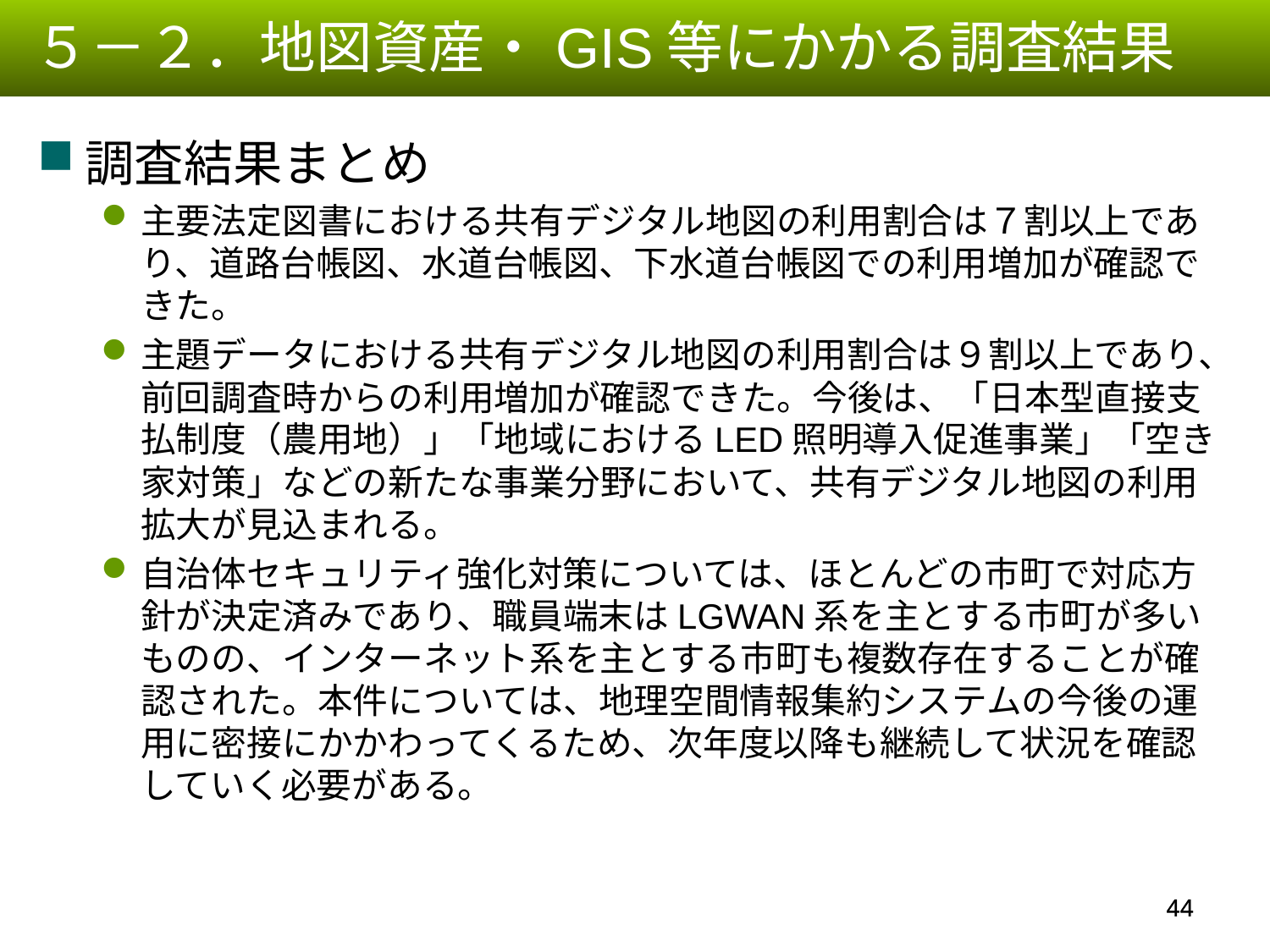

５－２．地図資産・GIS等にかかる調査結果
調査結果まとめ
主要法定図書における共有デジタル地図の利用割合は７割以上であり、道路台帳図、水道台帳図、下水道台帳図での利用増加が確認できた。
主題データにおける共有デジタル地図の利用割合は９割以上であり、前回調査時からの利用増加が確認できた。今後は、「日本型直接支払制度（農用地）」「地域におけるLED照明導入促進事業」「空き家対策」などの新たな事業分野において、共有デジタル地図の利用拡大が見込まれる。
自治体セキュリティ強化対策については、ほとんどの市町で対応方針が決定済みであり、職員端末はLGWAN系を主とする市町が多いものの、インターネット系を主とする市町も複数存在することが確認された。本件については、地理空間情報集約システムの今後の運用に密接にかかわってくるため、次年度以降も継続して状況を確認していく必要がある。

44
44